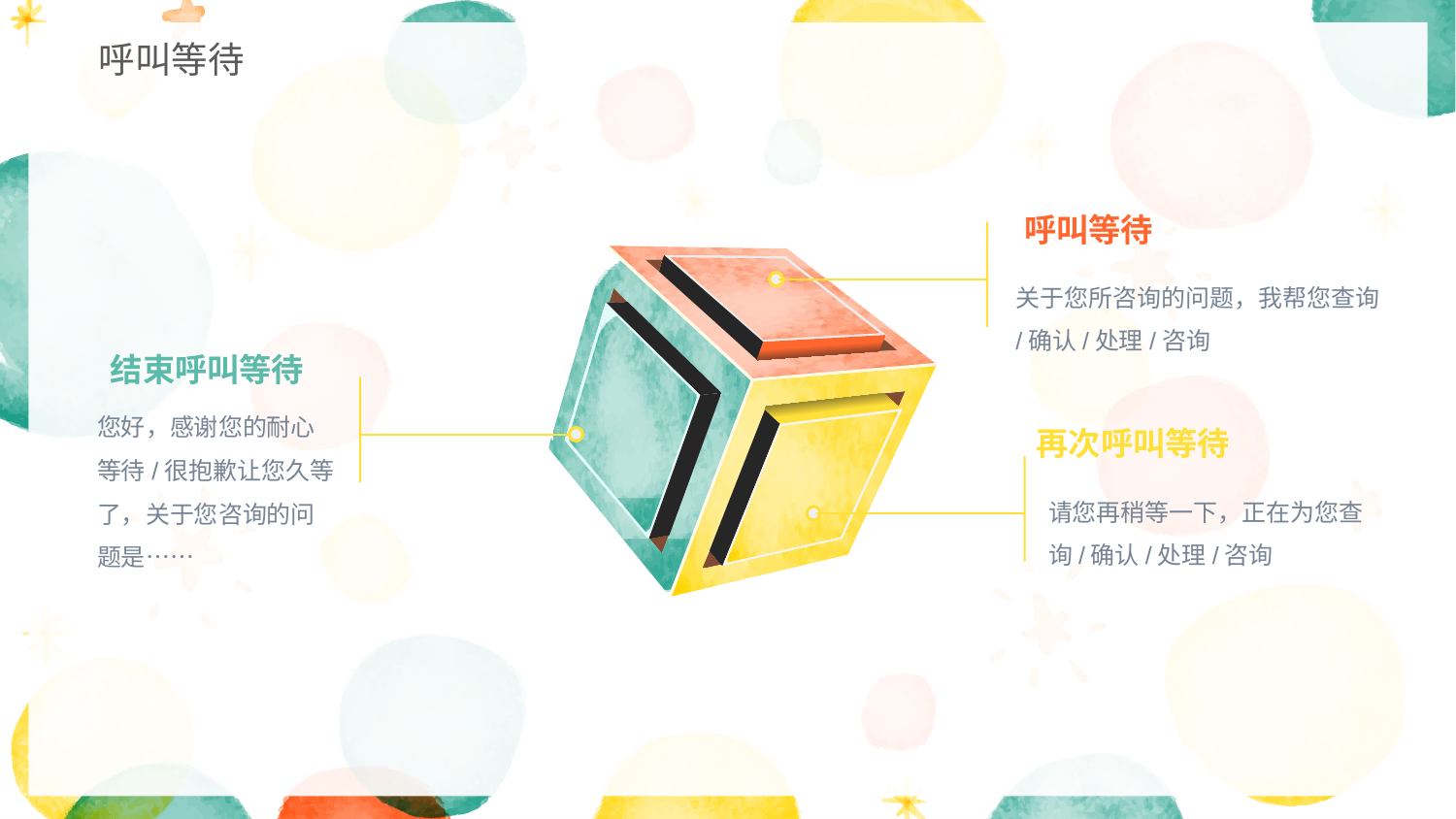

呼叫等待
呼叫等待
关于您所咨询的问题，我帮您查询/确认/处理/咨询

结束呼叫等待
您好，感谢您的耐心等待/很抱歉让您久等了，关于您咨询的问题是……

再次呼叫等待
请您再稍等一下，正在为您查询/确认/处理/咨询